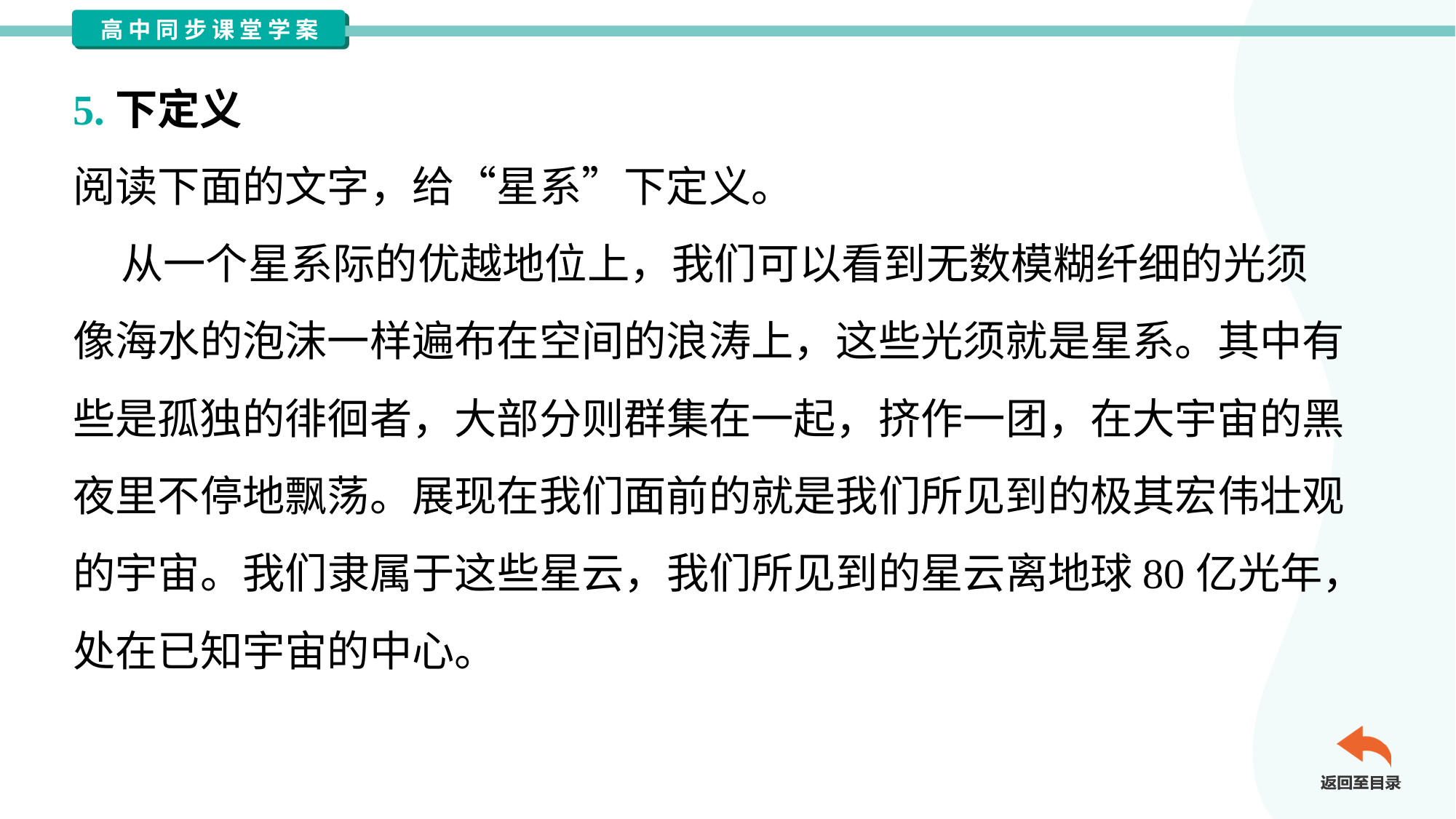

5.下定义
阅读下面的文字，给“星系”下定义。
    从一个星系际的优越地位上，我们可以看到无数模糊纤细的光须
像海水的泡沫一样遍布在空间的浪涛上，这些光须就是星系。其中有
些是孤独的徘徊者，大部分则群集在一起，挤作一团，在大宇宙的黑
夜里不停地飘荡。展现在我们面前的就是我们所见到的极其宏伟壮观
的宇宙。我们隶属于这些星云，我们所见到的星云离地球80亿光年，
处在已知宇宙的中心。